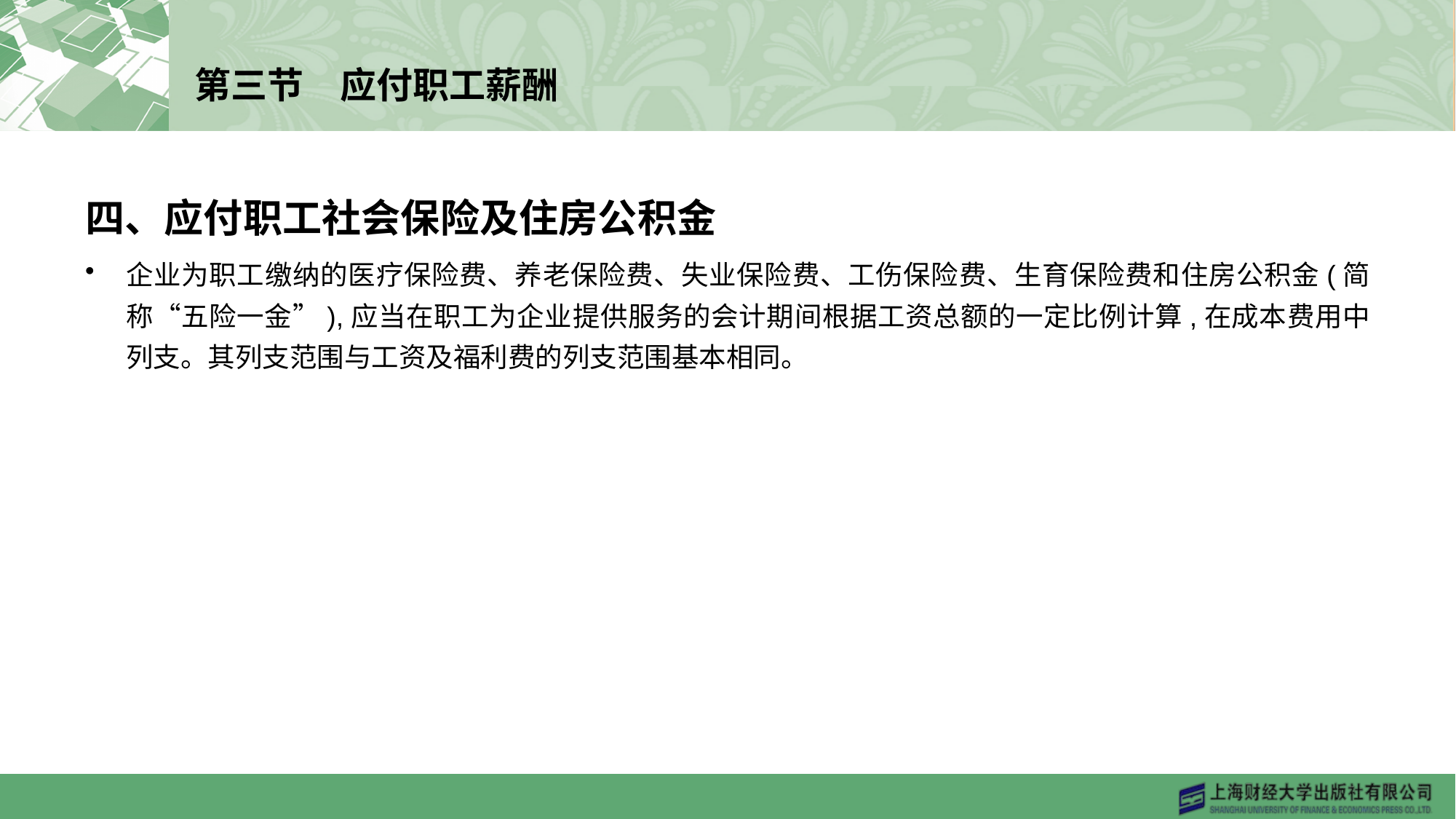

# 第三节　应付职工薪酬
四、应付职工社会保险及住房公积金
企业为职工缴纳的医疗保险费、养老保险费、失业保险费、工伤保险费、生育保险费和住房公积金(简称“五险一金”),应当在职工为企业提供服务的会计期间根据工资总额的一定比例计算,在成本费用中列支。其列支范围与工资及福利费的列支范围基本相同。